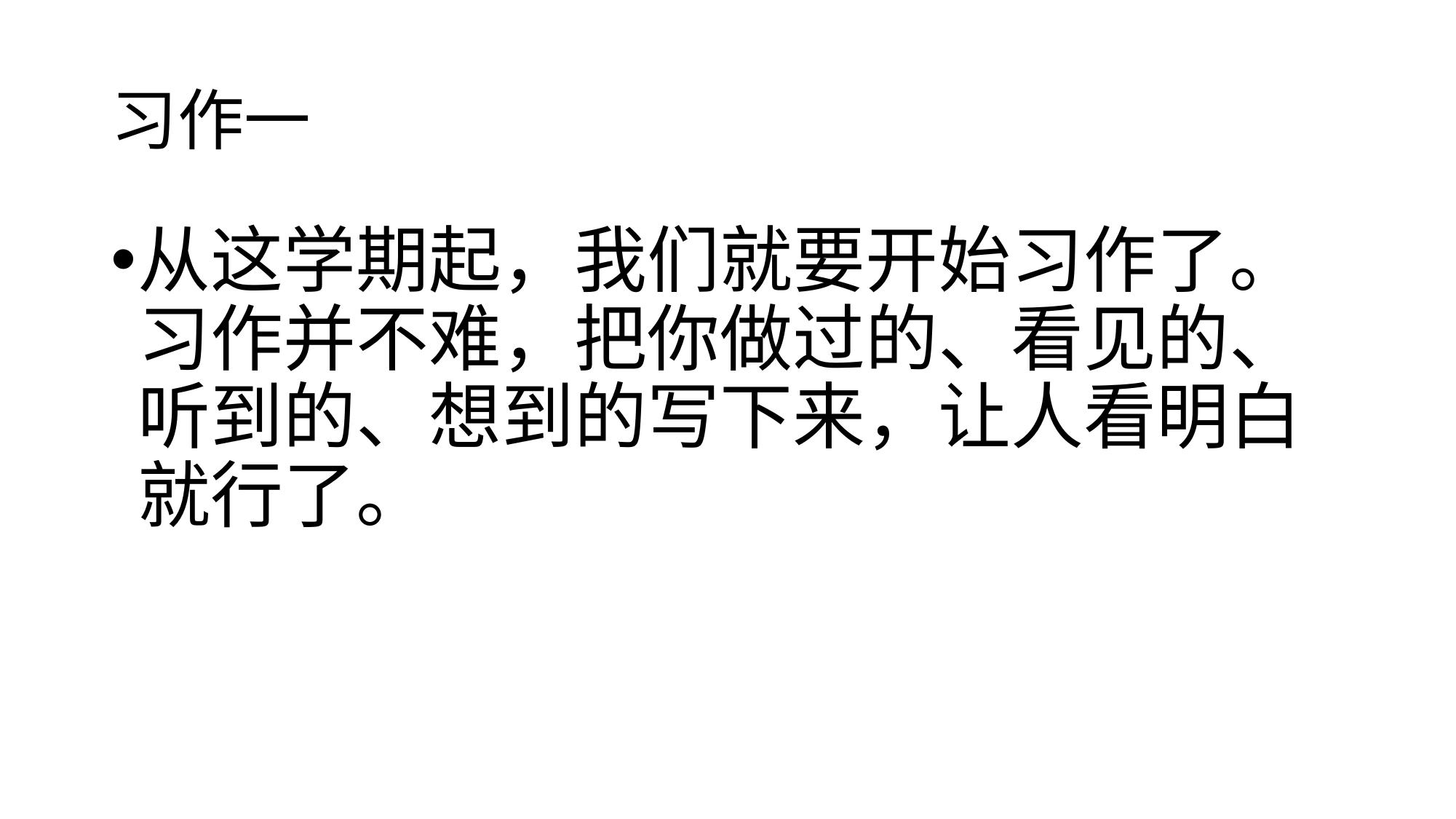

# 习作一
从这学期起，我们就要开始习作了。习作并不难，把你做过的、看见的、听到的、想到的写下来，让人看明白就行了。